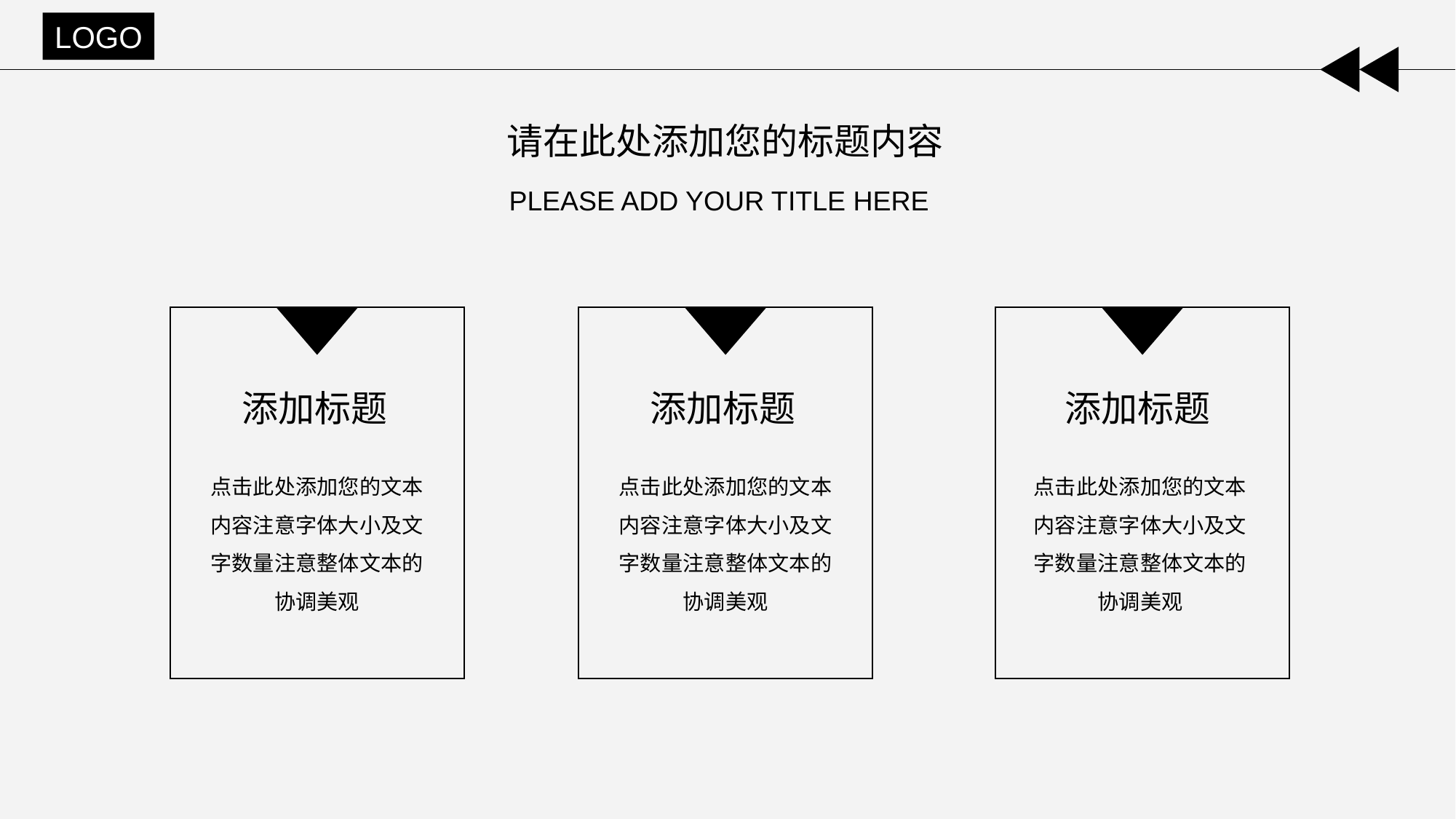

LOGO

请在此处添加您的标题内容
PLEASE ADD YOUR TITLE HERE

添加标题
添加标题
添加标题
点击此处添加您的文本内容注意字体大小及文字数量注意整体文本的协调美观
点击此处添加您的文本内容注意字体大小及文字数量注意整体文本的协调美观
点击此处添加您的文本内容注意字体大小及文字数量注意整体文本的协调美观